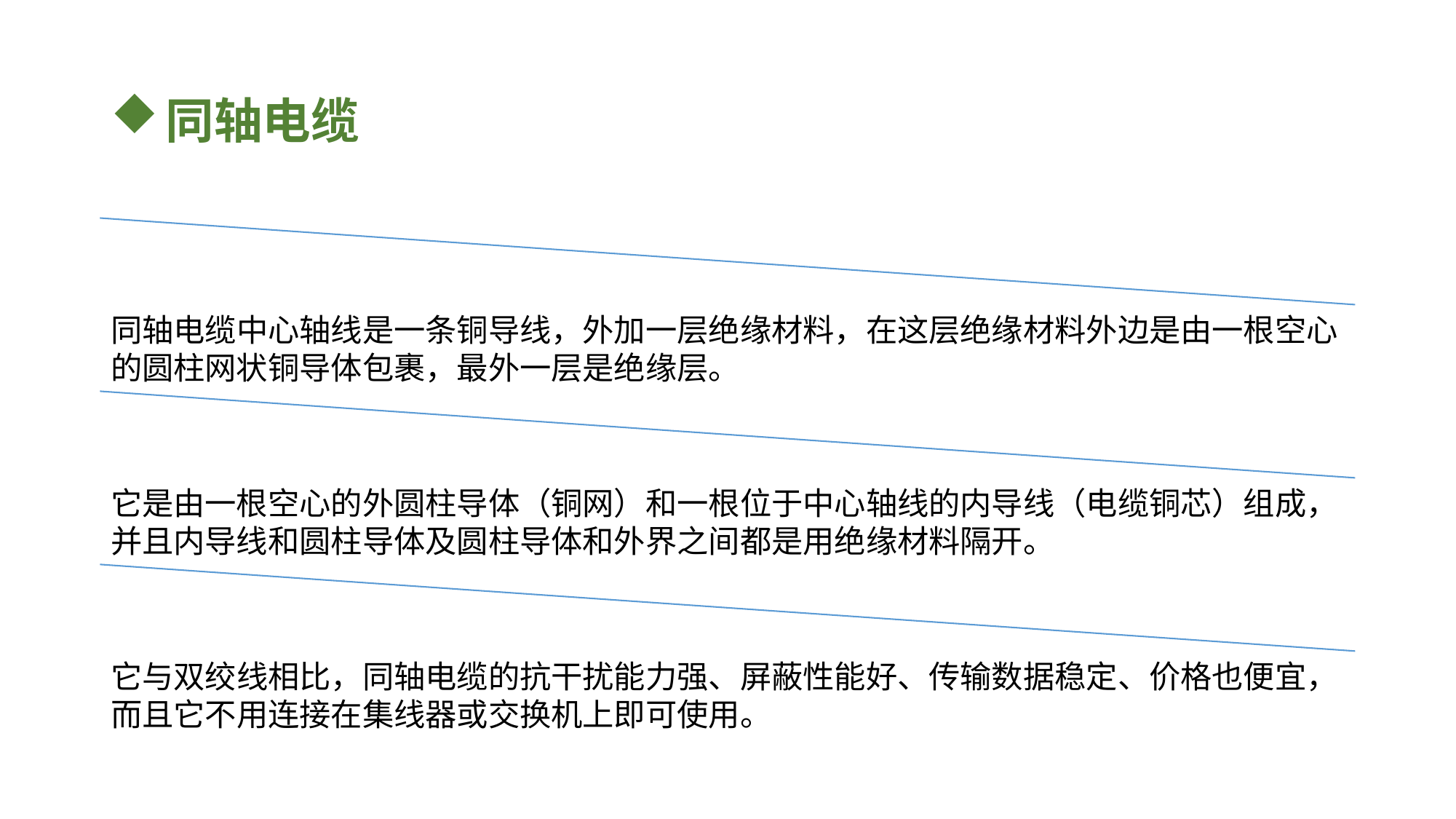

# 同轴电缆
同轴电缆中心轴线是一条铜导线，外加一层绝缘材料，在这层绝缘材料外边是由一根空心的圆柱网状铜导体包裹，最外一层是绝缘层。
它是由一根空心的外圆柱导体（铜网）和一根位于中心轴线的内导线（电缆铜芯）组成，并且内导线和圆柱导体及圆柱导体和外界之间都是用绝缘材料隔开。
它与双绞线相比，同轴电缆的抗干扰能力强、屏蔽性能好、传输数据稳定、价格也便宜，而且它不用连接在集线器或交换机上即可使用。